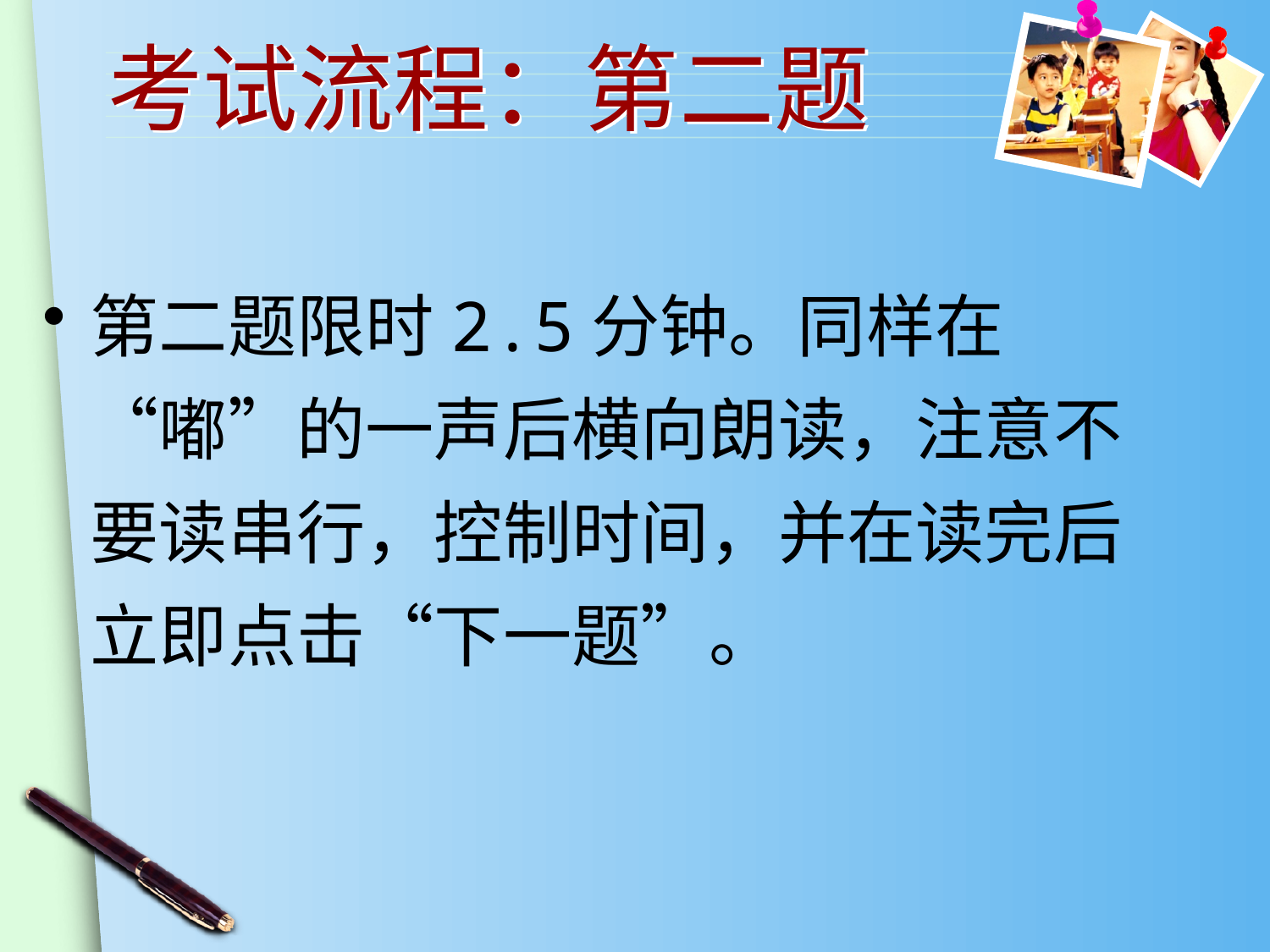

# 考试流程：第二题
第二题限时2.5分钟。同样在“嘟”的一声后横向朗读，注意不要读串行，控制时间，并在读完后立即点击“下一题”。